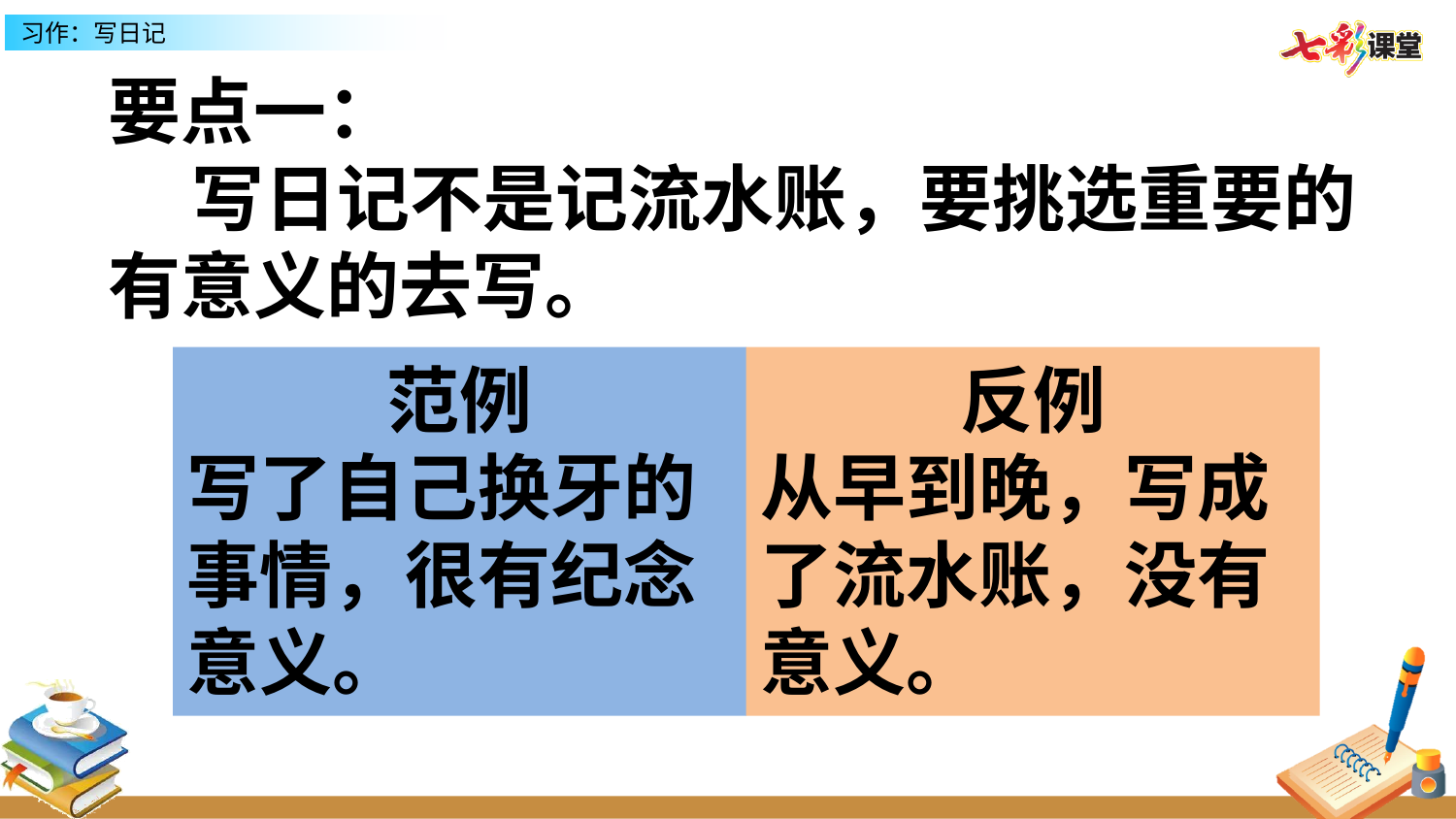

要点一：
    写日记不是记流水账，要挑选重要的有意义的去写。
范例
写了自己换牙的事情，很有纪念意义。
反例
从早到晚，写成了流水账，没有意义。